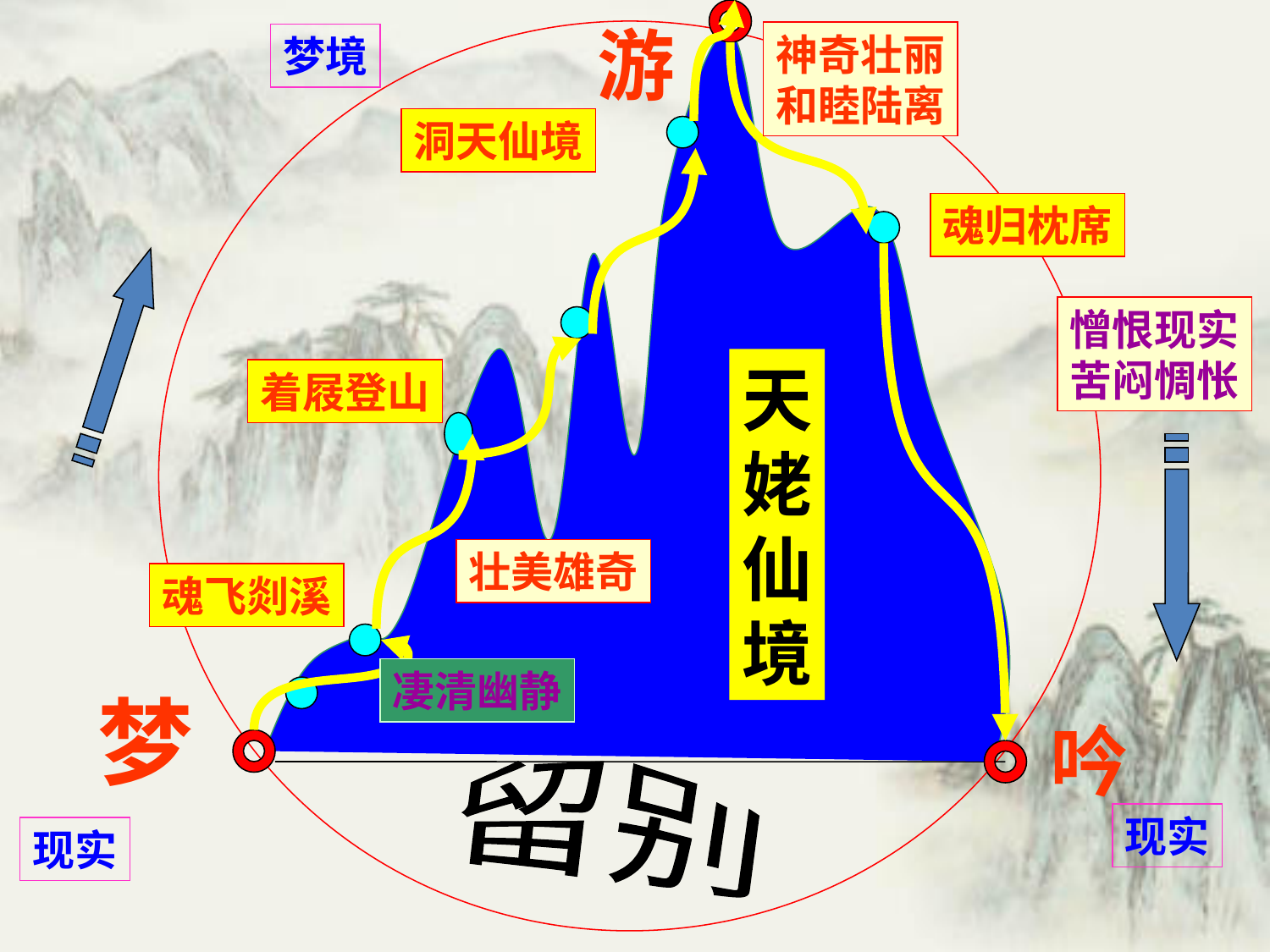

游

神奇壮丽
和睦陆离

梦境
洞天仙境

魂归枕席

憎恨现实
苦闷惆怅

天
姥
仙
境
着屐登山

壮美雄奇
魂飞剡溪

凄清幽静
梦

吟

留别

现实
现实